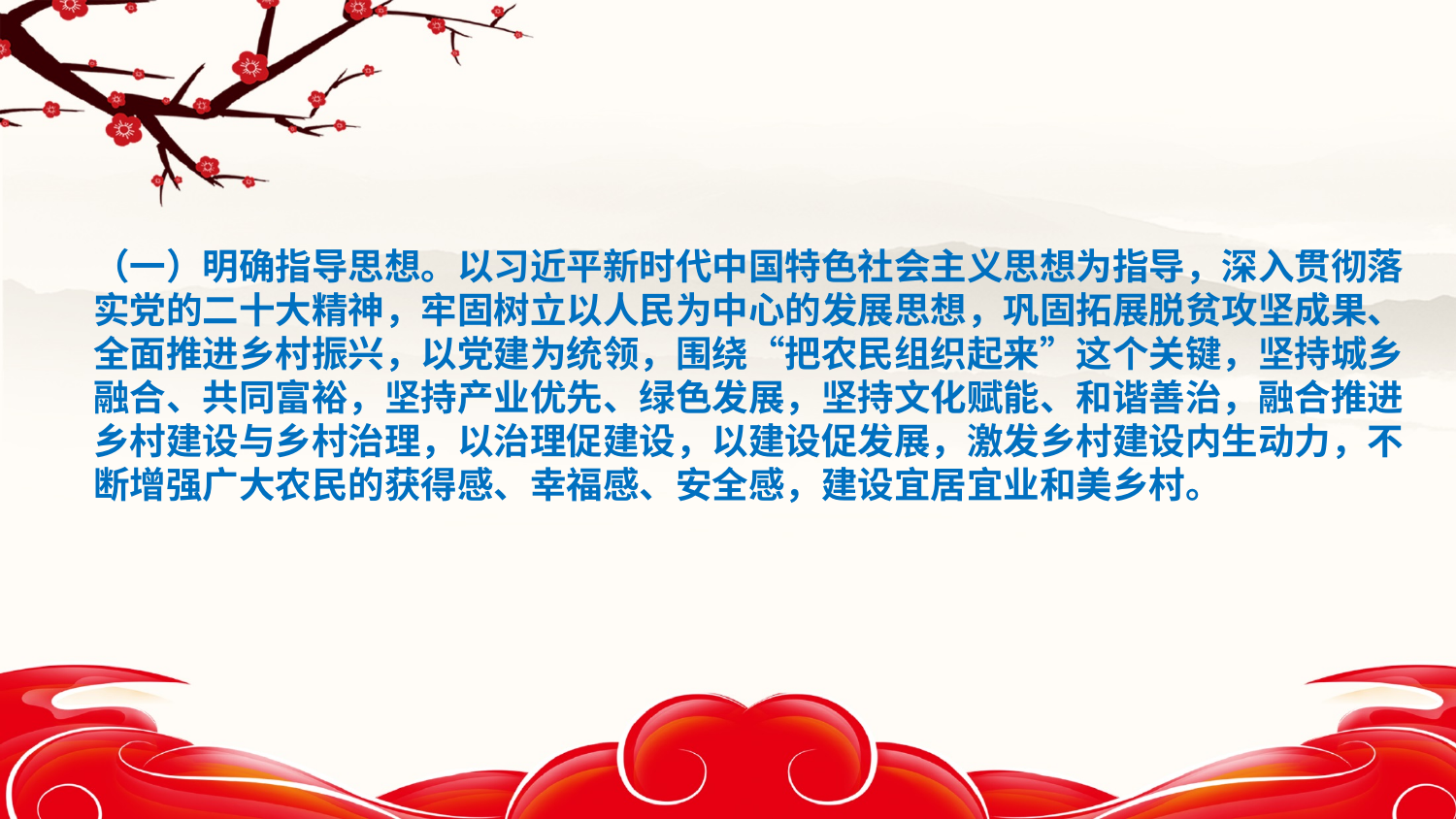

（一）明确指导思想。以习近平新时代中国特色社会主义思想为指导，深入贯彻落实党的二十大精神，牢固树立以人民为中心的发展思想，巩固拓展脱贫攻坚成果、全面推进乡村振兴，以党建为统领，围绕“把农民组织起来”这个关键，坚持城乡融合、共同富裕，坚持产业优先、绿色发展，坚持文化赋能、和谐善治，融合推进乡村建设与乡村治理，以治理促建设，以建设促发展，激发乡村建设内生动力，不断增强广大农民的获得感、幸福感、安全感，建设宜居宜业和美乡村。